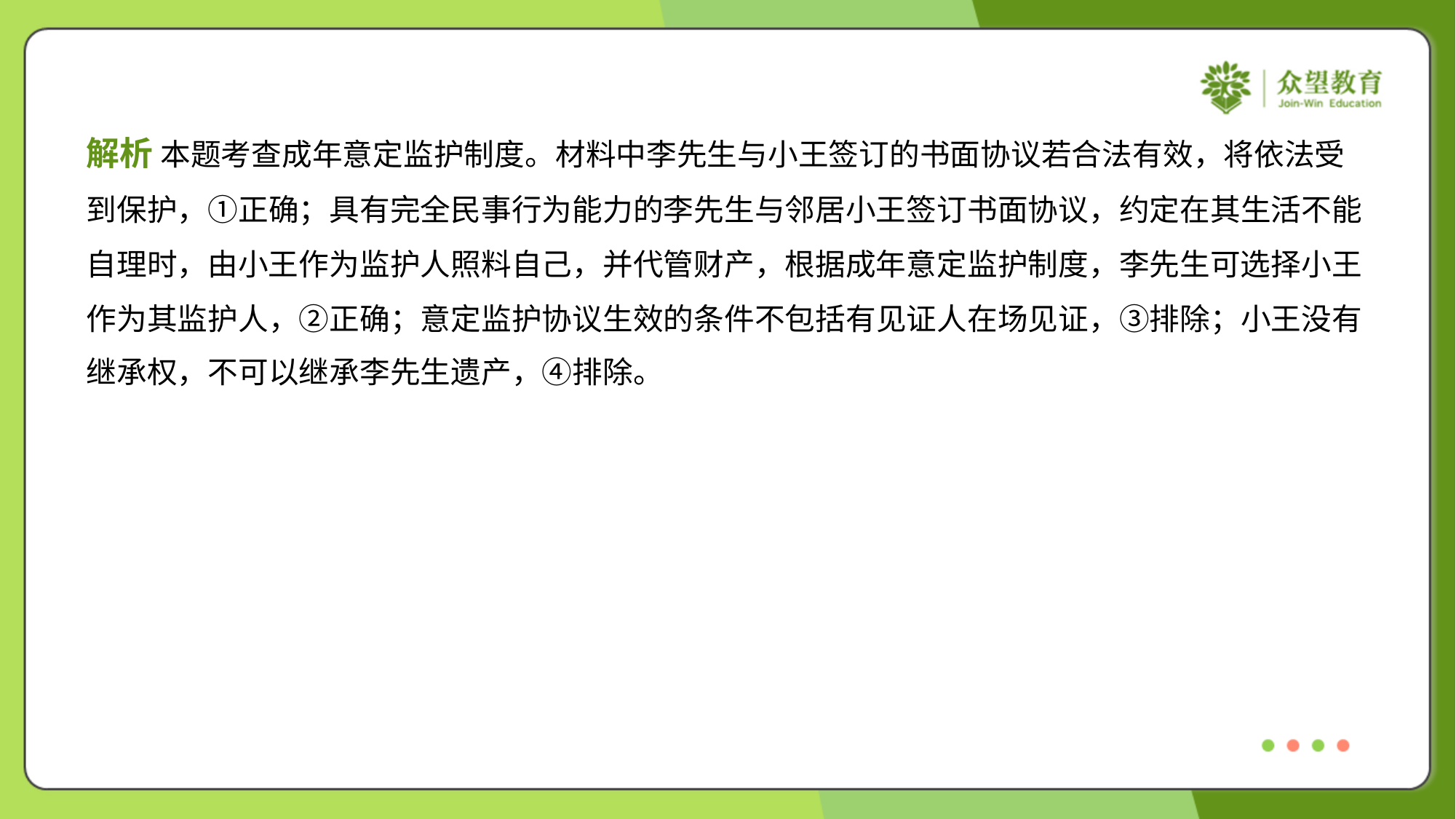

解析 本题考查成年意定监护制度。材料中李先生与小王签订的书面协议若合法有效，将依法受
到保护，①正确；具有完全民事行为能力的李先生与邻居小王签订书面协议，约定在其生活不能
自理时，由小王作为监护人照料自己，并代管财产，根据成年意定监护制度，李先生可选择小王
作为其监护人，②正确；意定监护协议生效的条件不包括有见证人在场见证，③排除；小王没有
继承权，不可以继承李先生遗产，④排除。